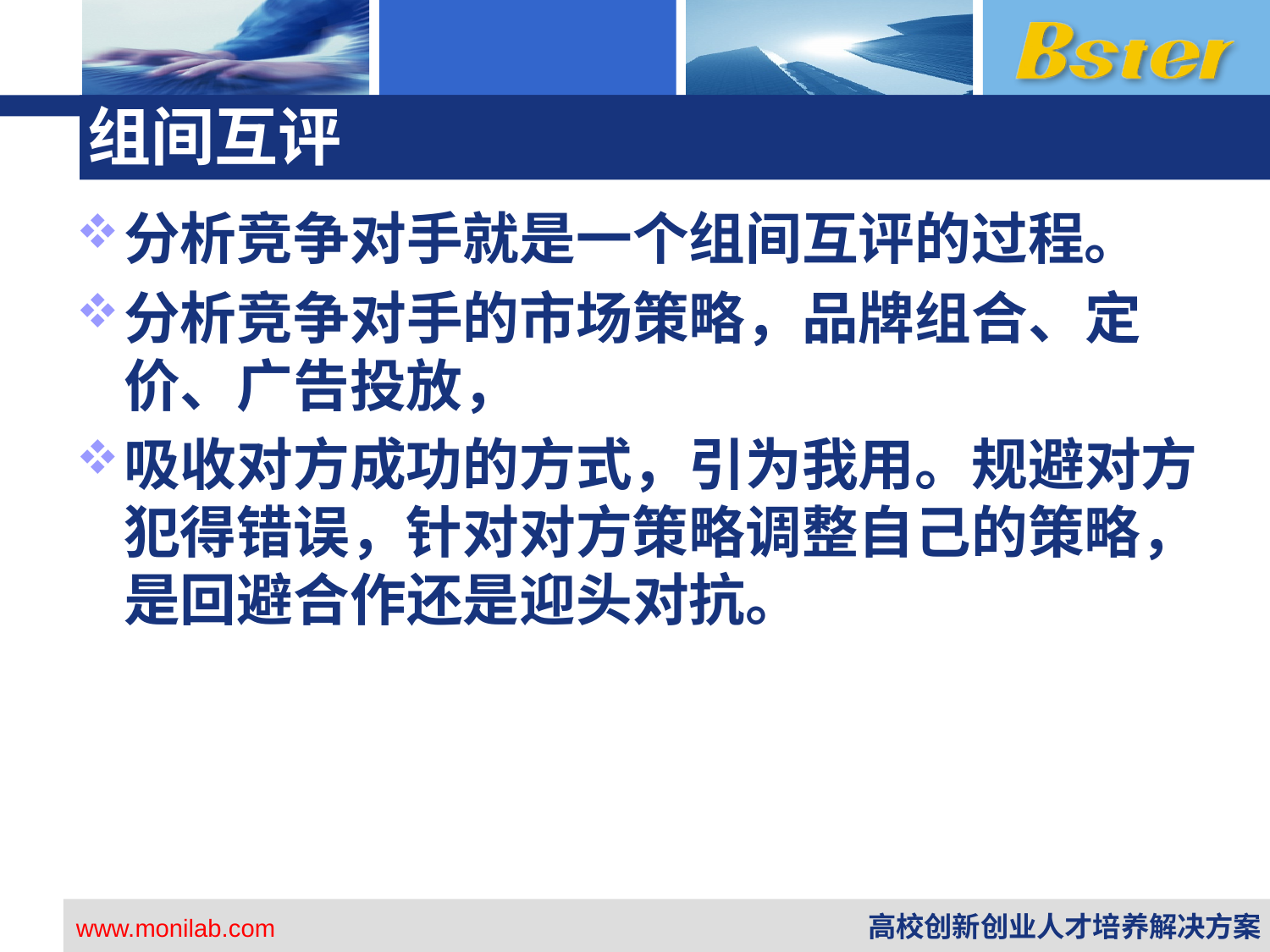

# 组间互评
分析竞争对手就是一个组间互评的过程。
分析竞争对手的市场策略，品牌组合、定价、广告投放，
吸收对方成功的方式，引为我用。规避对方犯得错误，针对对方策略调整自己的策略，是回避合作还是迎头对抗。